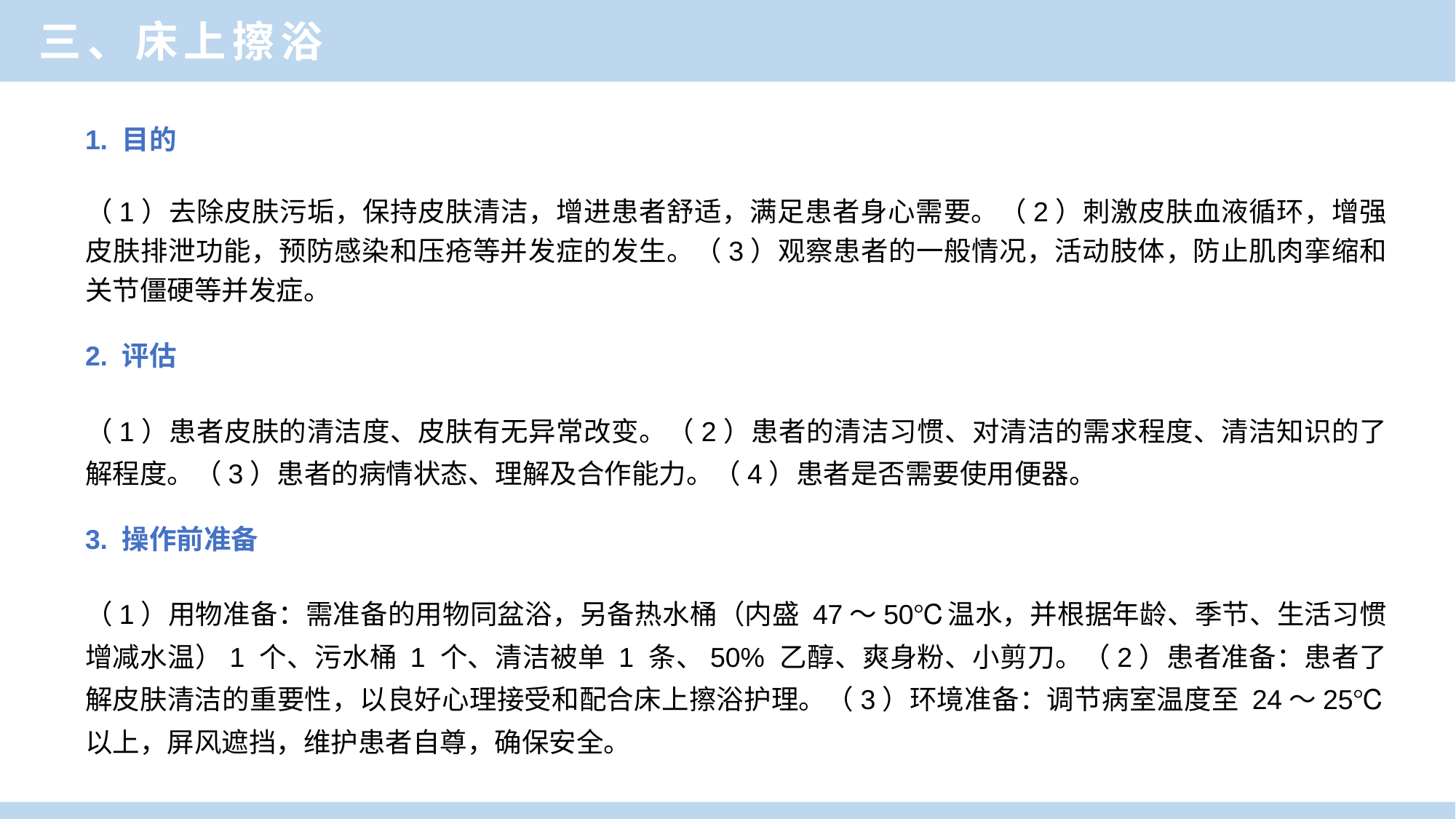

三、床上擦浴
1. 目的

（1）去除皮肤污垢，保持皮肤清洁，增进患者舒适，满足患者身心需要。（2）刺激皮肤血液循环，增强皮肤排泄功能，预防感染和压疮等并发症的发生。（3）观察患者的一般情况，活动肢体，防止肌肉挛缩和关节僵硬等并发症。

2. 评估

（1）患者皮肤的清洁度、皮肤有无异常改变。（2）患者的清洁习惯、对清洁的需求程度、清洁知识的了解程度。（3）患者的病情状态、理解及合作能力。（4）患者是否需要使用便器。

3. 操作前准备

（1）用物准备：需准备的用物同盆浴，另备热水桶（内盛 47～50℃温水，并根据年龄、季节、生活习惯增减水温）1 个、污水桶 1 个、清洁被单 1 条、50% 乙醇、爽身粉、小剪刀。（2）患者准备：患者了解皮肤清洁的重要性，以良好心理接受和配合床上擦浴护理。（3）环境准备：调节病室温度至 24～25℃以上，屏风遮挡，维护患者自尊，确保安全。